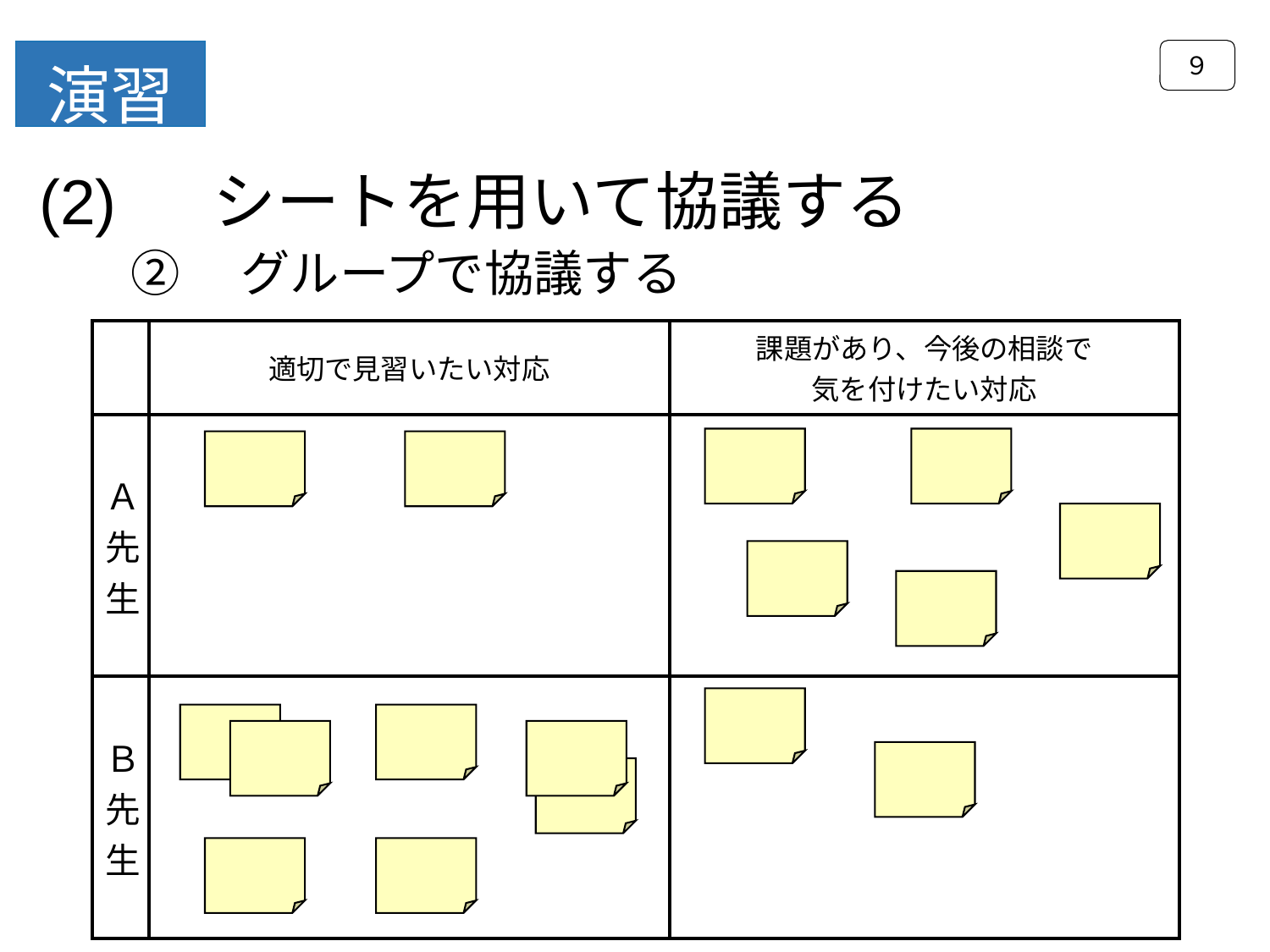

９
演習
(2) 　シートを用いて協議する
②　グループで協議する
|  | 適切で見習いたい対応 | 課題があり、今後の相談で 気を付けたい対応 |
| --- | --- | --- |
| Ａ先生 |  |  |
| Ｂ先生 |  |  |